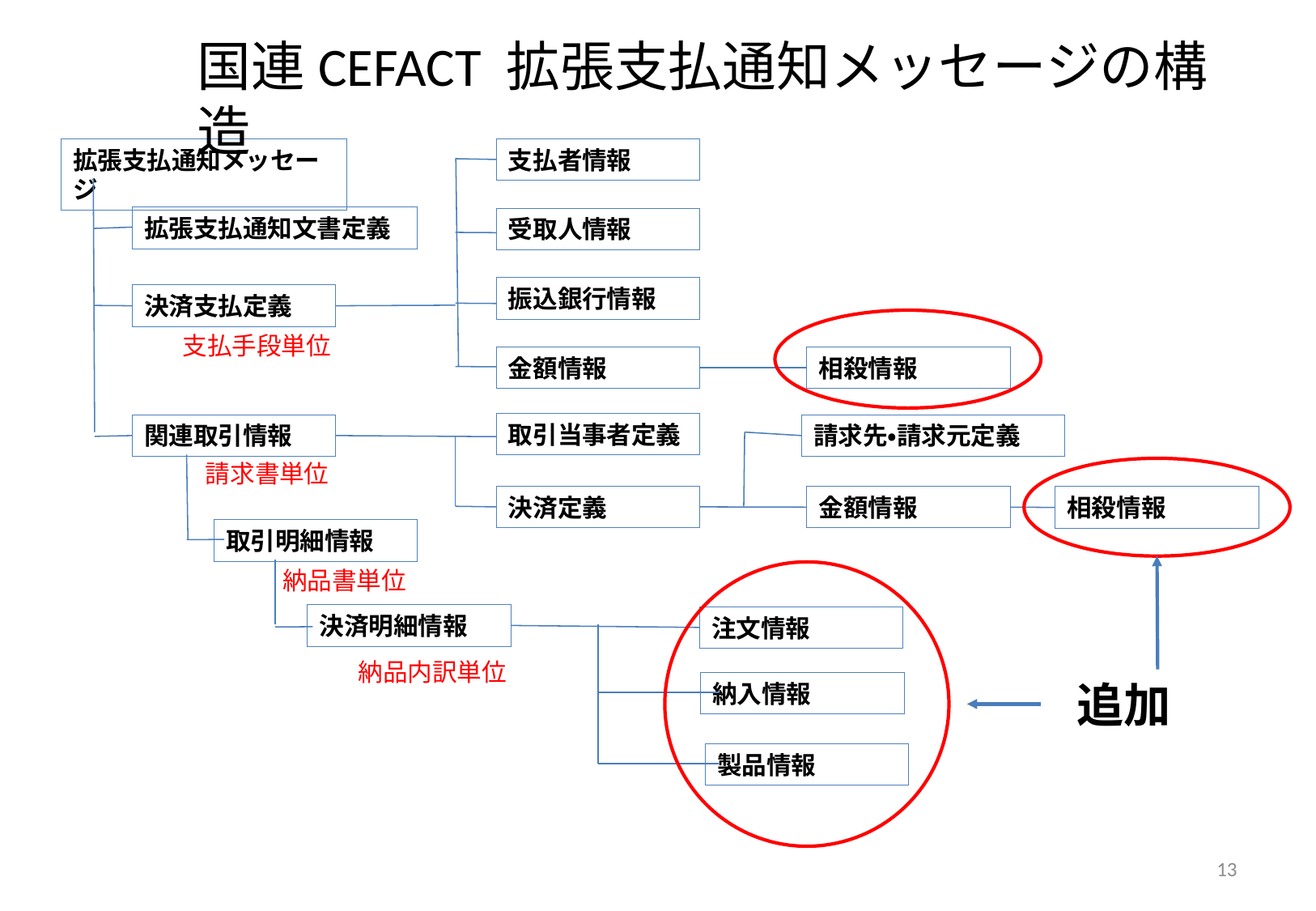

国連CEFACT 拡張支払通知メッセージの構造
拡張支払通知メッセージ
支払者情報
拡張支払通知文書定義
受取人情報
振込銀行情報
決済支払定義

支払手段単位
金額情報
相殺情報
取引当事者定義
関連取引情報
請求先・請求元定義
請求書単位

決済定義
金額情報
相殺情報
取引明細情報
納品書単位

決済明細情報
注文情報
納品内訳単位
追加
納入情報
製品情報
13